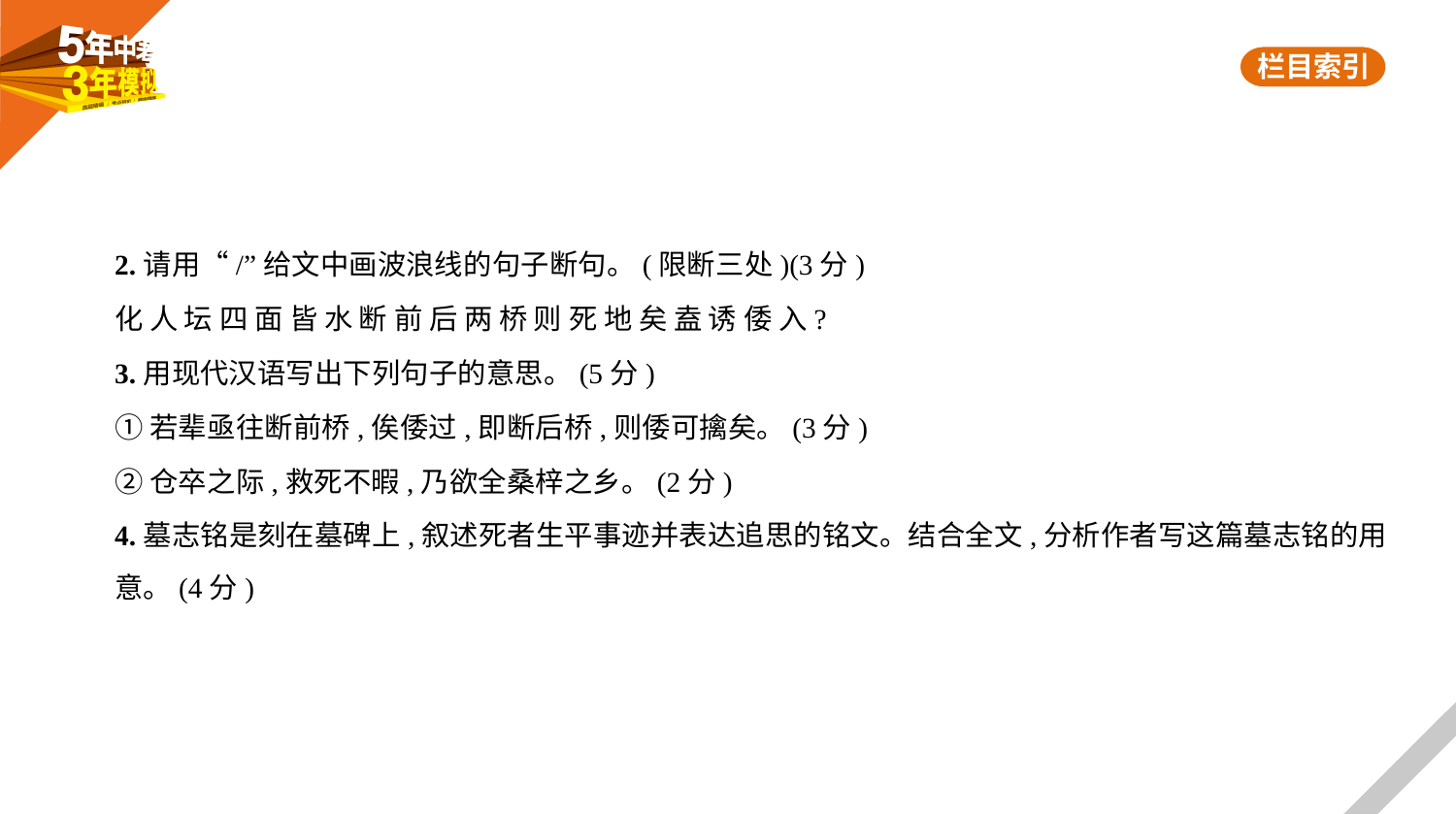

2.请用“/”给文中画波浪线的句子断句。(限断三处)(3分)
化 人 坛 四 面 皆 水 断 前 后 两 桥 则 死 地 矣 盍 诱 倭 入?
3.用现代汉语写出下列句子的意思。(5分)
①若辈亟往断前桥,俟倭过,即断后桥,则倭可擒矣。(3分)
②仓卒之际,救死不暇,乃欲全桑梓之乡。(2分)
4.墓志铭是刻在墓碑上,叙述死者生平事迹并表达追思的铭文。结合全文,分析作者写这篇墓志铭的用
意。(4分)